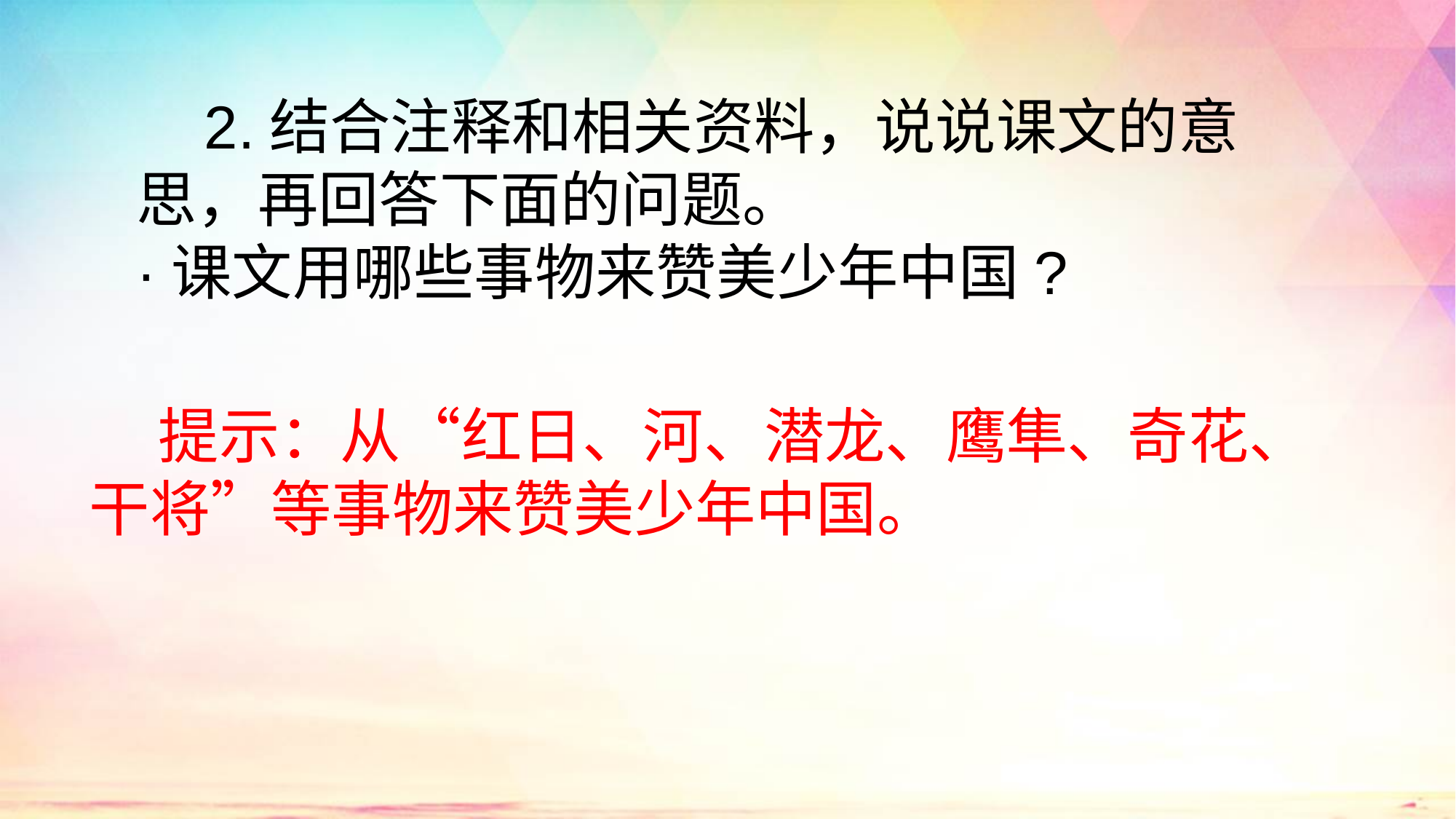

2.结合注释和相关资料，说说课文的意思，再回答下面的问题。
·课文用哪些事物来赞美少年中国?
    提示：从“红日、河、潜龙、鹰隼、奇花、干将”等事物来赞美少年中国。